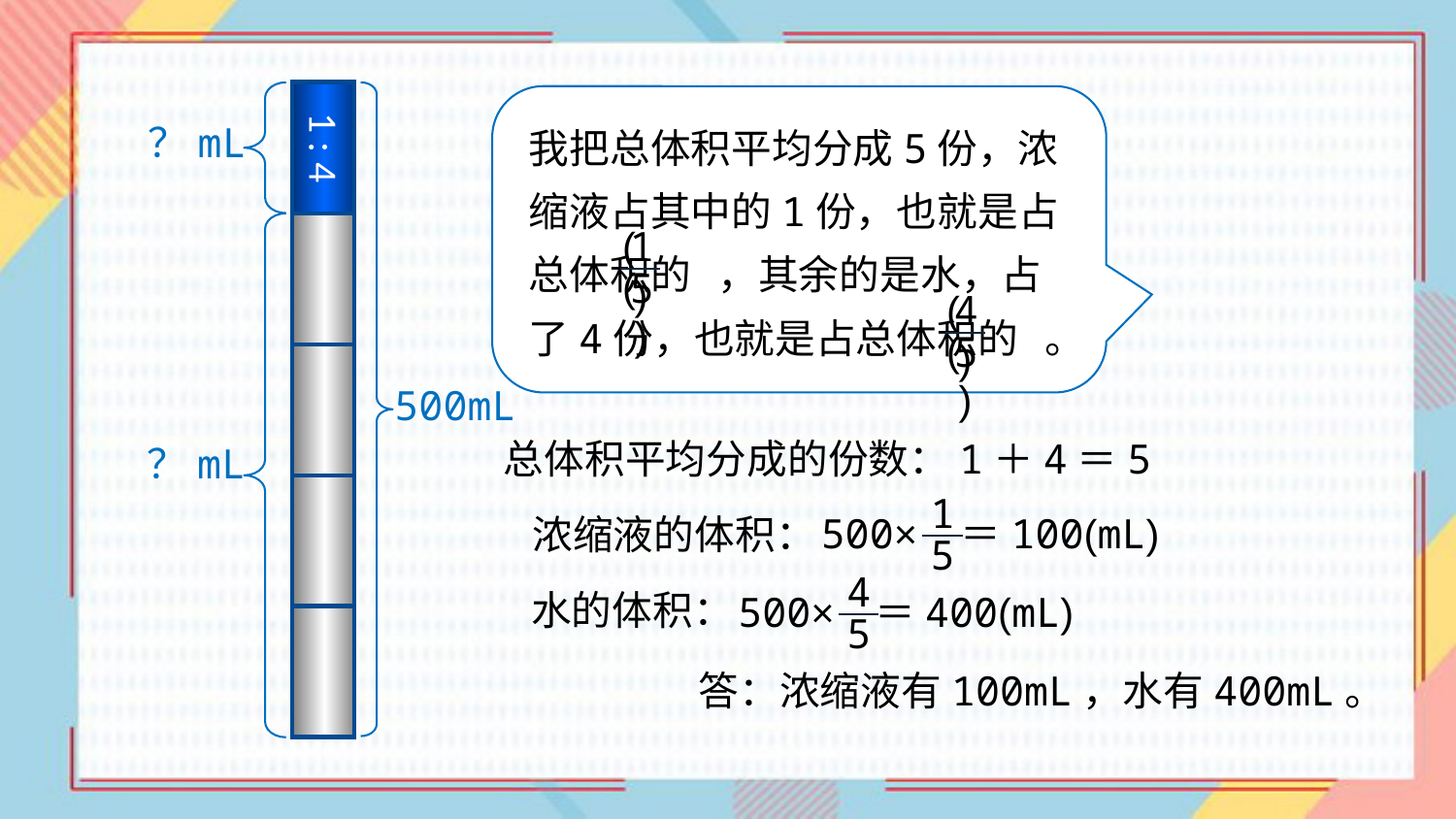

我把总体积平均分成5份，浓缩液占其中的1份，也就是占总体积的   ，其余的是水，占了4份，也就是占总体积的   。
(  )
(  )
(  )
(  )
？mL
1 : 4

1
5
4
5

500mL
总体积平均分成的份数：1＋4＝5
？mL

1
5
500×
＝100(mL)
浓缩液的体积：
4
5
500×
＝400(mL)
水的体积：

答：浓缩液有100mL，水有400mL。